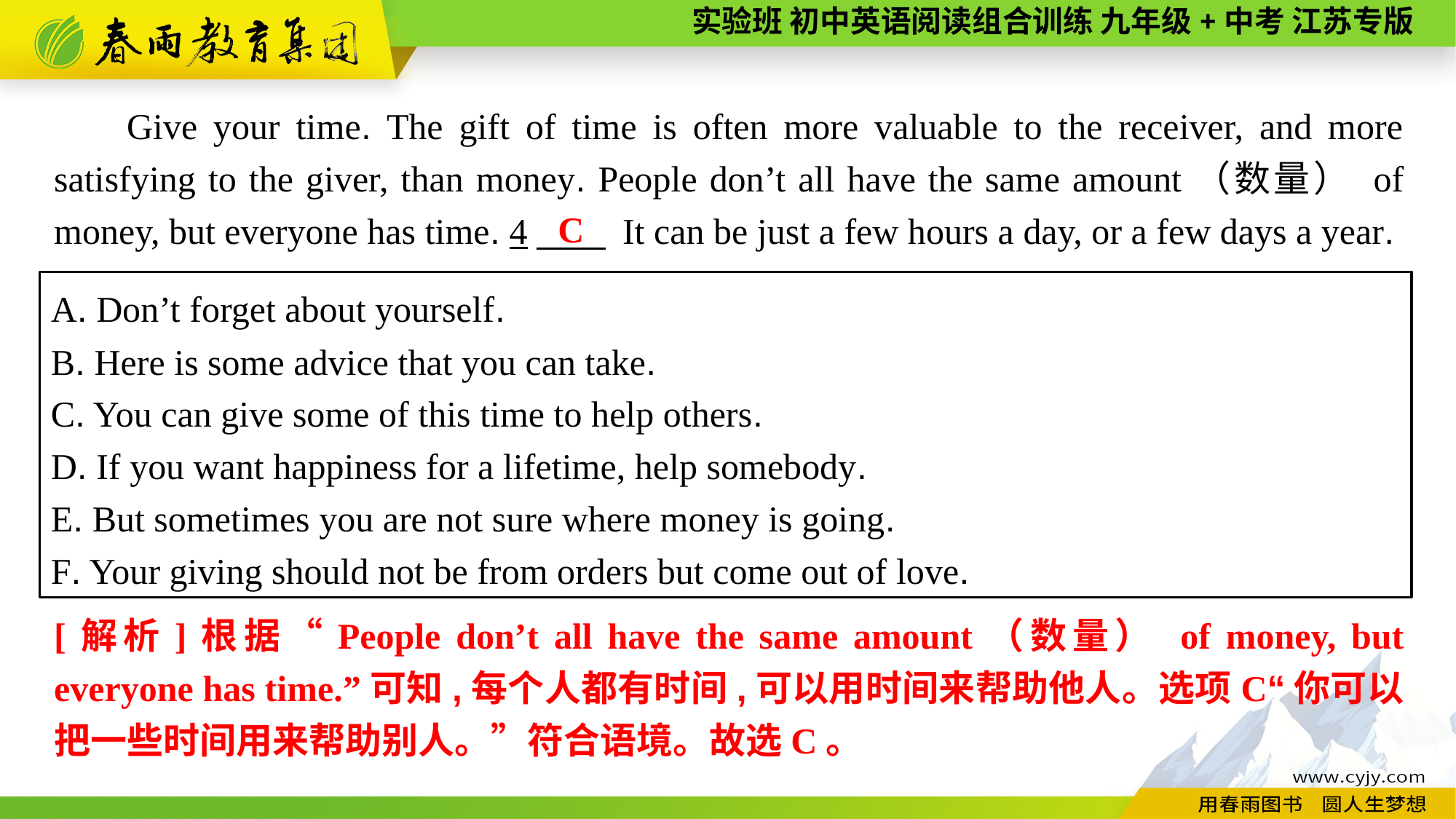

Give your time. The gift of time is often more valuable to the receiver, and more satisfying to the giver, than money. People don’t all have the same amount（数量） of money, but everyone has time. 4　     It can be just a few hours a day, or a few days a year.
 C
A. Don’t forget about yourself.
B. Here is some advice that you can take.
C. You can give some of this time to help others.
D. If you want happiness for a lifetime, help somebody.
E. But sometimes you are not sure where money is going.
F. Your giving should not be from orders but come out of love.
[解析]根据“People don’t all have the same amount（数量） of money, but everyone has time.”可知,每个人都有时间,可以用时间来帮助他人。选项C“你可以把一些时间用来帮助别人。”符合语境。故选C。